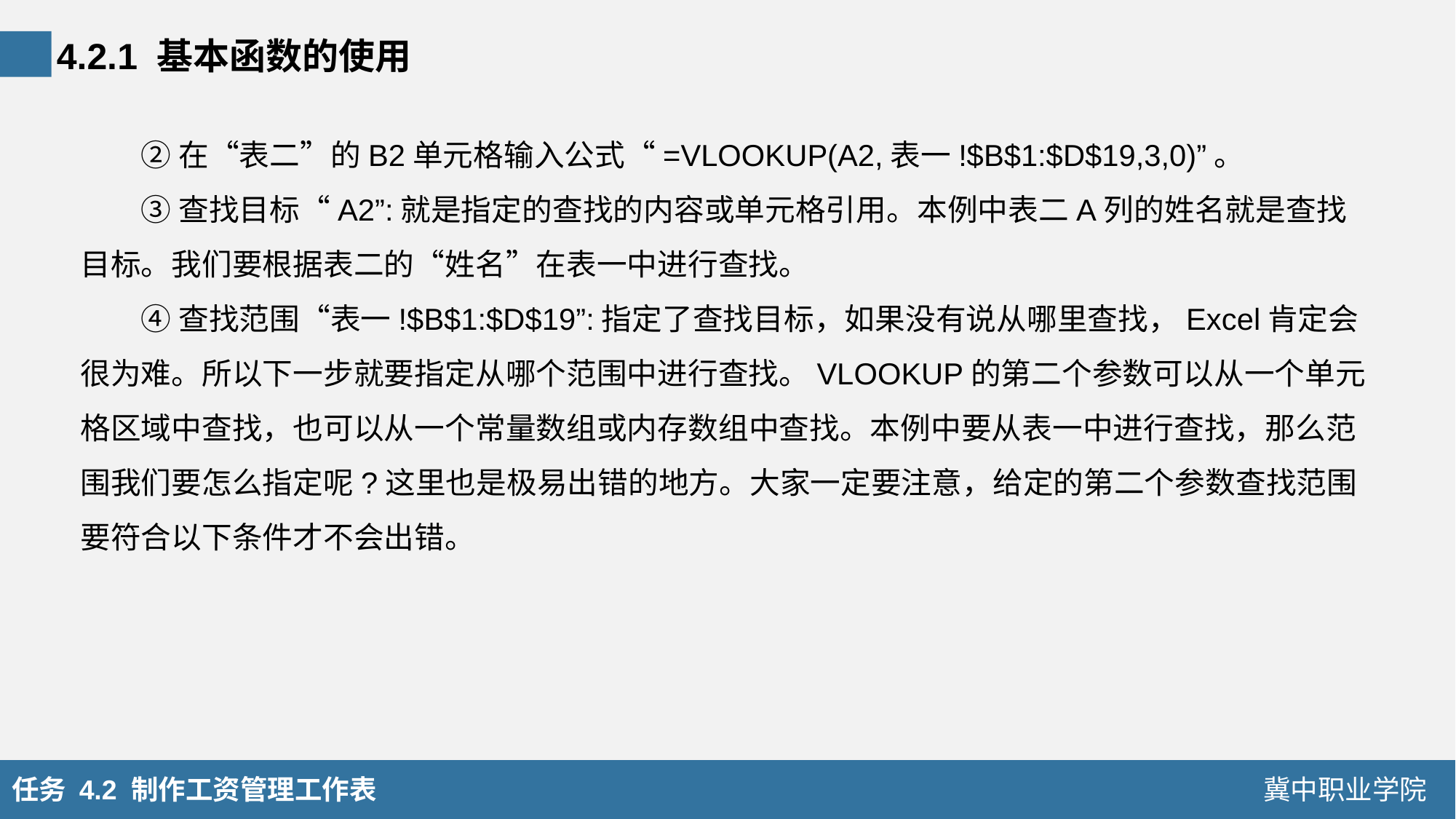

4.2.1 基本函数的使用
②在“表二”的B2单元格输入公式“=VLOOKUP(A2,表一!$B$1:$D$19,3,0)”。
③查找目标“A2”:就是指定的查找的内容或单元格引用。本例中表二A列的姓名就是查找目标。我们要根据表二的“姓名”在表一中进行查找。
④查找范围“表一!$B$1:$D$19”:指定了查找目标，如果没有说从哪里查找，Excel肯定会很为难。所以下一步就要指定从哪个范围中进行查找。VLOOKUP的第二个参数可以从一个单元格区域中查找，也可以从一个常量数组或内存数组中查找。本例中要从表一中进行查找，那么范围我们要怎么指定呢?这里也是极易出错的地方。大家一定要注意，给定的第二个参数查找范围要符合以下条件才不会出错。

任务 4.2 制作工资管理工作表
冀中职业学院